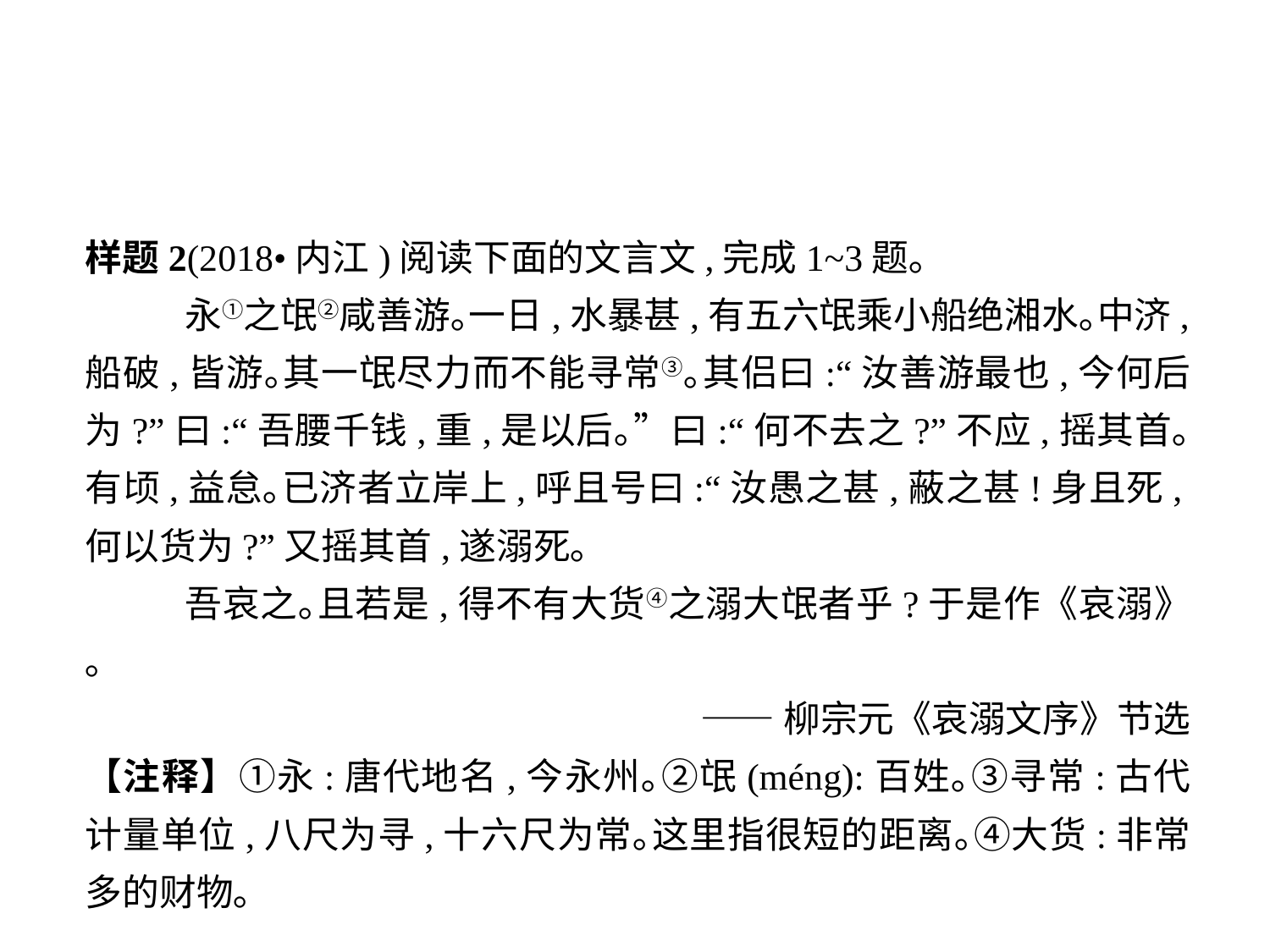

样题2(2018•内江)阅读下面的文言文,完成1~3题｡
永①之氓②咸善游｡一日,水暴甚,有五六氓乘小船绝湘水｡中济,船破,皆游｡其一氓尽力而不能寻常③｡其侣曰:“汝善游最也,今何后为?”曰:“吾腰千钱,重,是以后｡”曰:“何不去之?”不应,摇其首｡有顷,益怠｡已济者立岸上,呼且号曰:“汝愚之甚,蔽之甚!身且死,何以货为?”又摇其首,遂溺死｡
吾哀之｡且若是,得不有大货④之溺大氓者乎?于是作《哀溺》｡
——柳宗元《哀溺文序》节选
【注释】①永:唐代地名,今永州｡②氓(méng):百姓｡③寻常:古代计量单位,八尺为寻,十六尺为常｡这里指很短的距离｡④大货:非常多的财物｡